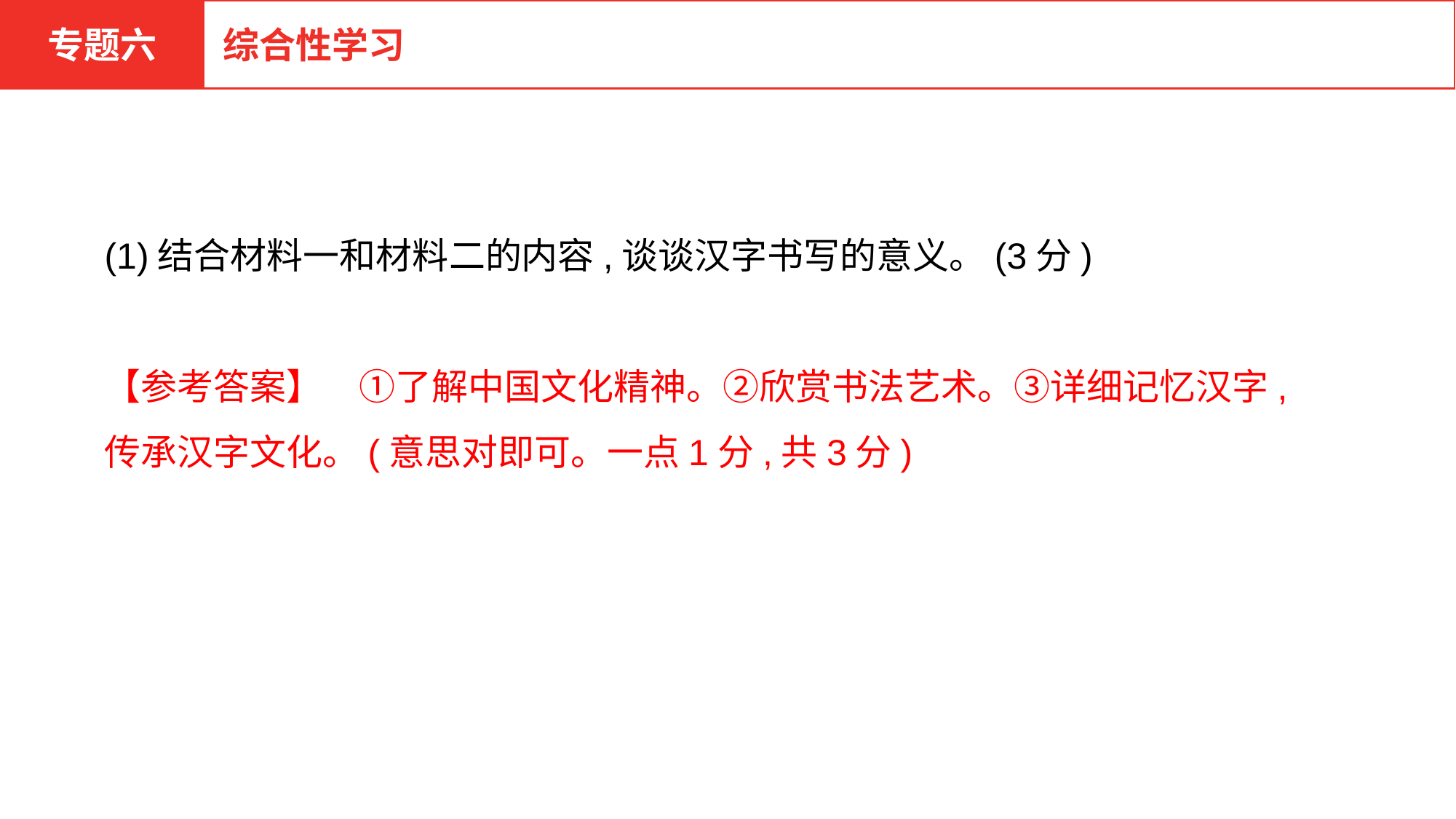

专题六
综合性学习
(1)结合材料一和材料二的内容,谈谈汉字书写的意义。(3分)

【参考答案】　①了解中国文化精神。②欣赏书法艺术。③详细记忆汉字,传承汉字文化。(意思对即可。一点1分,共3分)